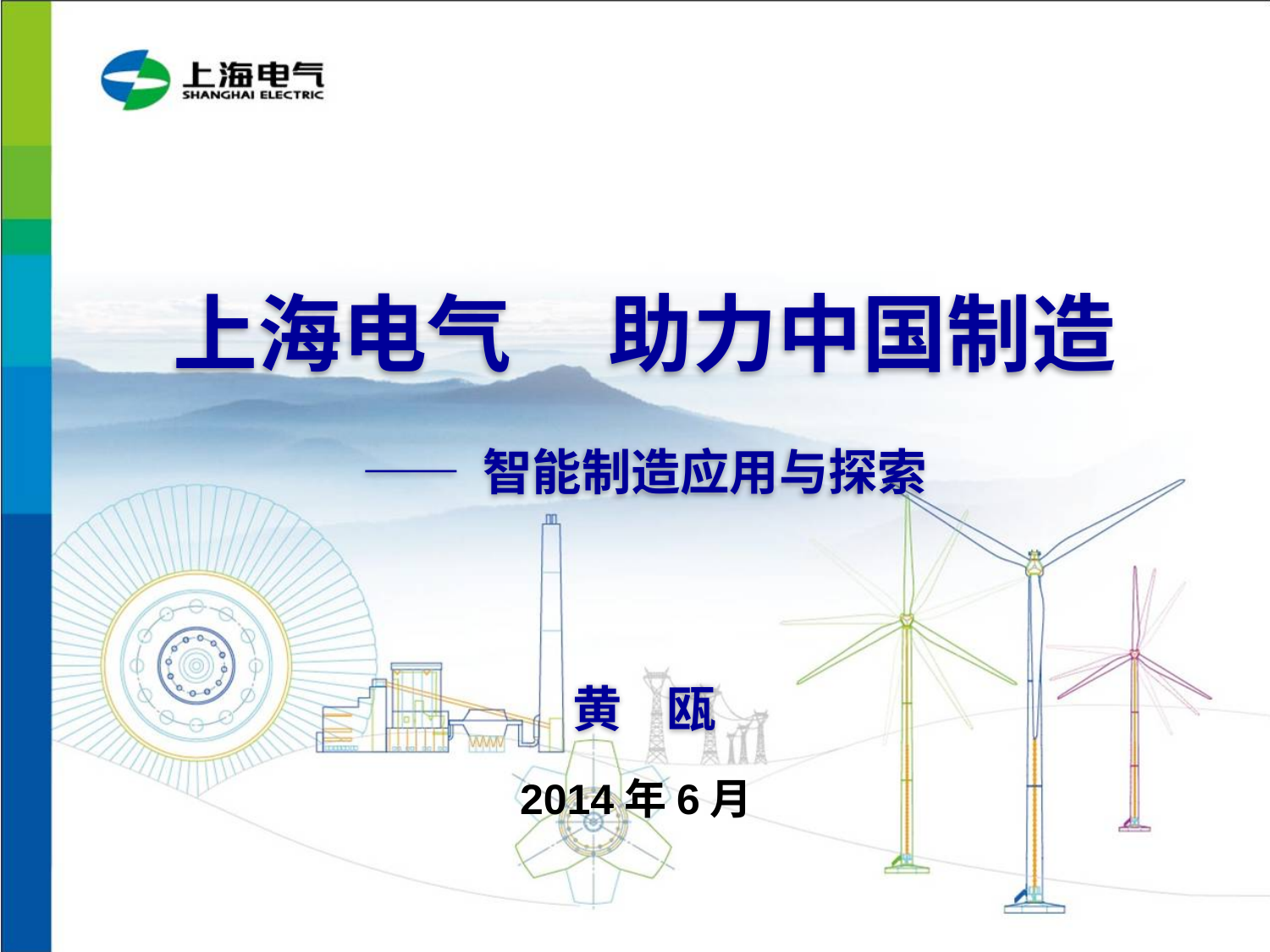

# 上海电气     助力中国制造 ——  智能制造应用与探索 黄    瓯
2014年6月